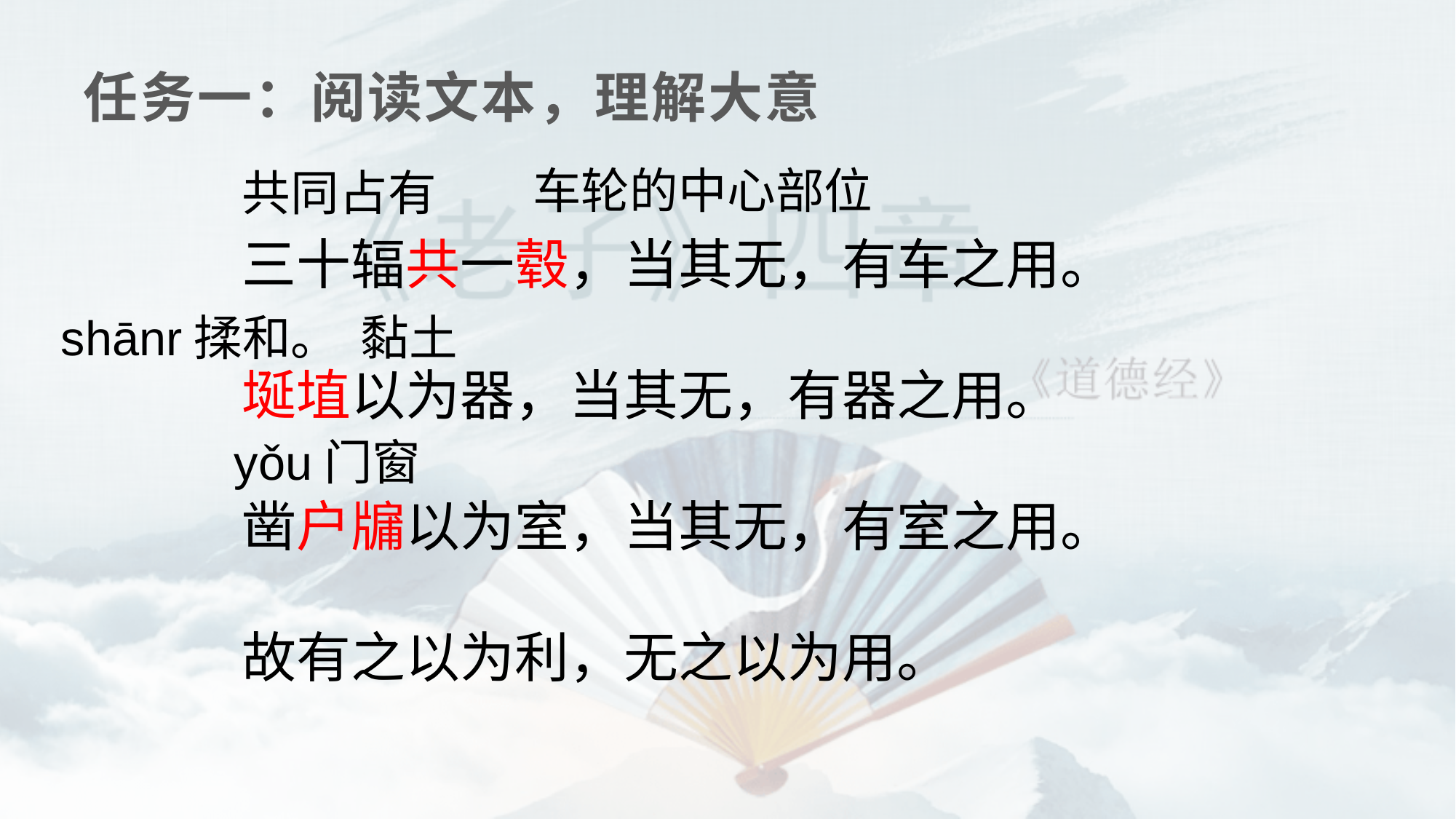

任务一：阅读文本，理解大意
车轮的中心部位
共同占有
三十辐共一毂，当其无，有车之用。

埏埴以为器，当其无，有器之用。

凿户牖以为室，当其无，有室之用。

故有之以为利，无之以为用。
shānr揉和。
黏土
yǒu门窗